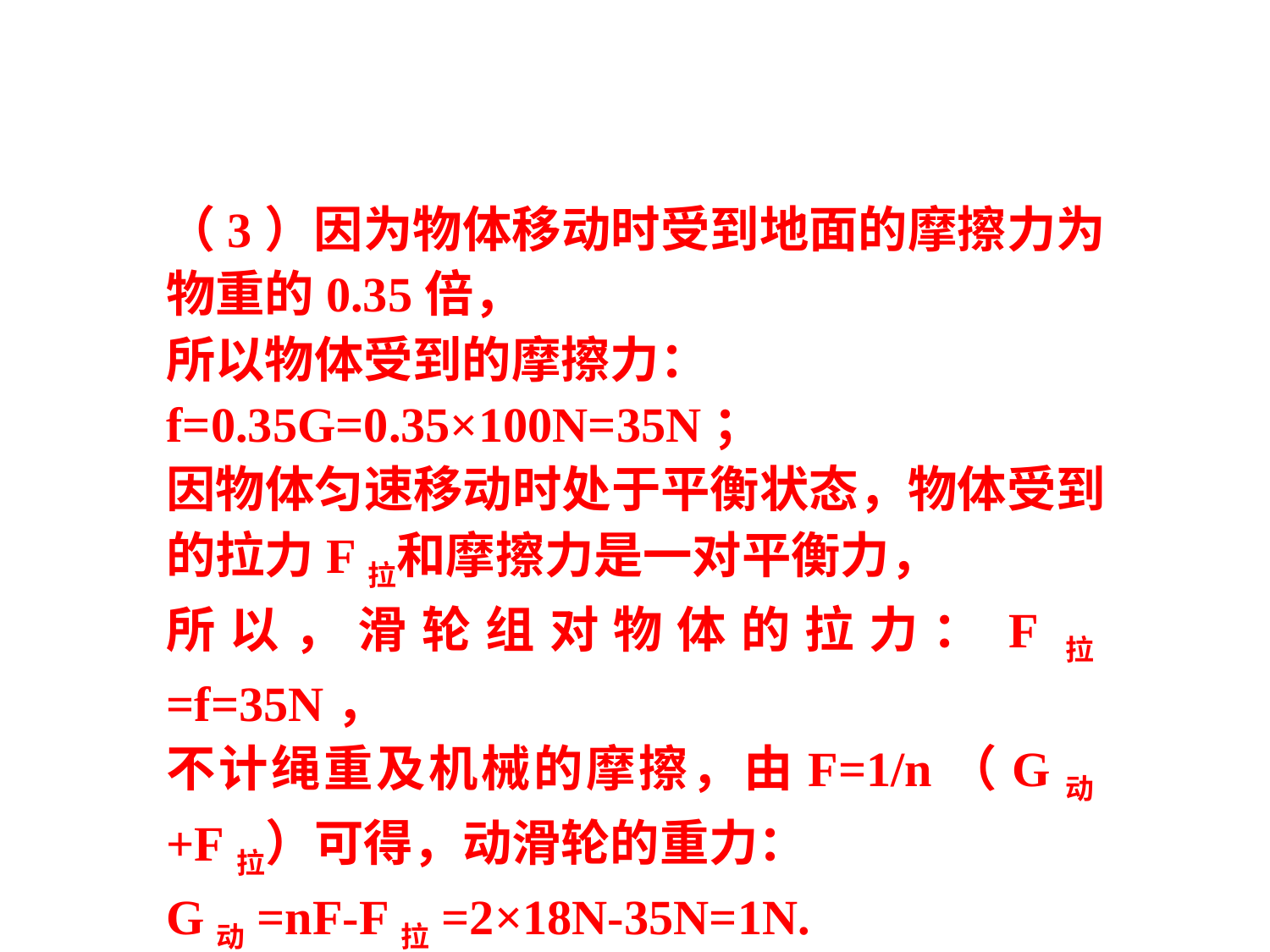

（3）因为物体移动时受到地面的摩擦力为物重的0.35倍，
所以物体受到的摩擦力：
f=0.35G=0.35×100N=35N；
因物体匀速移动时处于平衡状态，物体受到的拉力F拉和摩擦力是一对平衡力，
所以，滑轮组对物体的拉力：F拉=f=35N，
不计绳重及机械的摩擦，由F=1/n（G动+F拉）可得，动滑轮的重力：
G动=nF-F拉=2×18N-35N=1N.